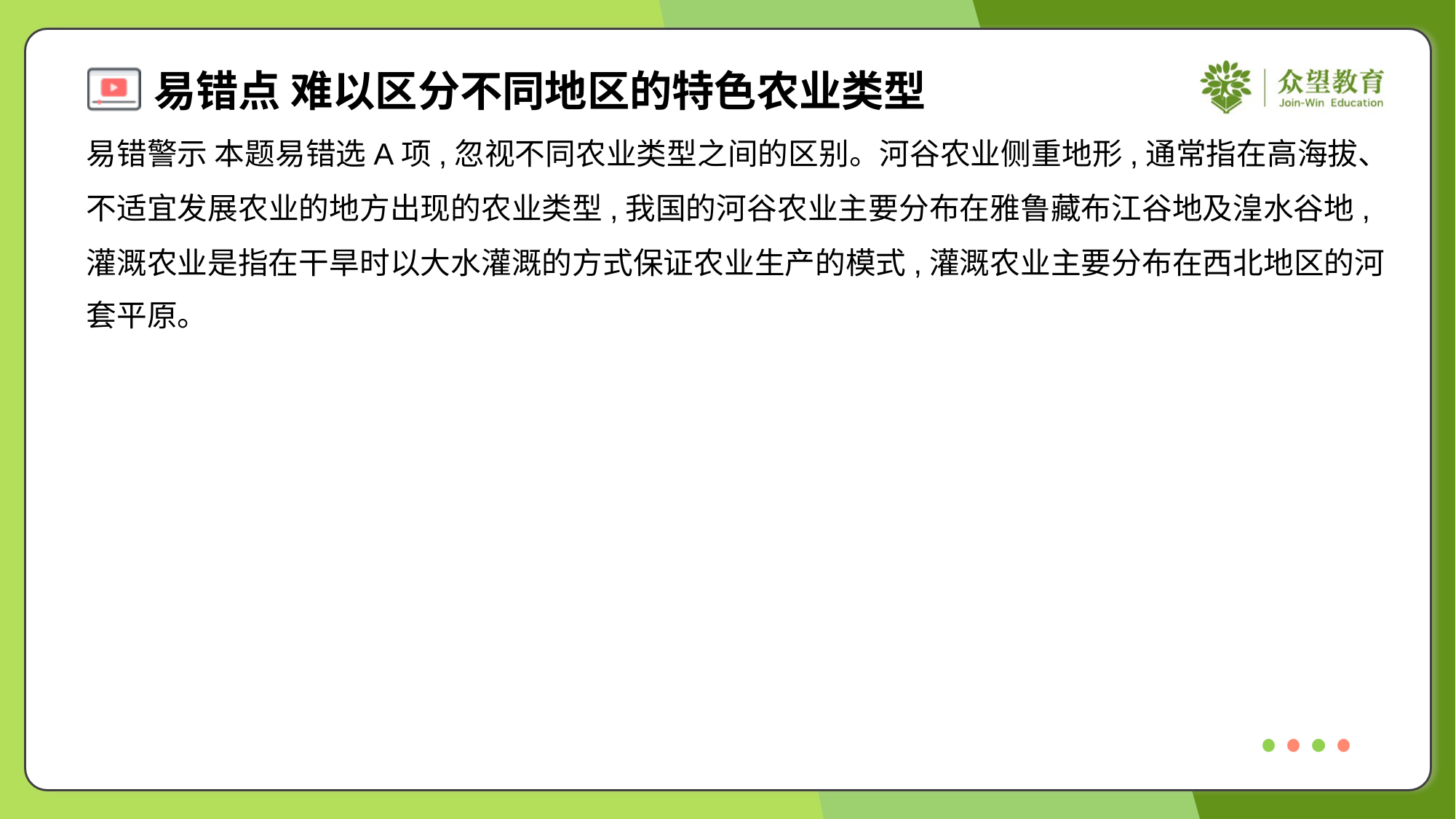

易错警示 本题易错选A项,忽视不同农业类型之间的区别。河谷农业侧重地形,通常指在高海拔、
不适宜发展农业的地方出现的农业类型,我国的河谷农业主要分布在雅鲁藏布江谷地及湟水谷地,
灌溉农业是指在干旱时以大水灌溉的方式保证农业生产的模式,灌溉农业主要分布在西北地区的河
套平原。